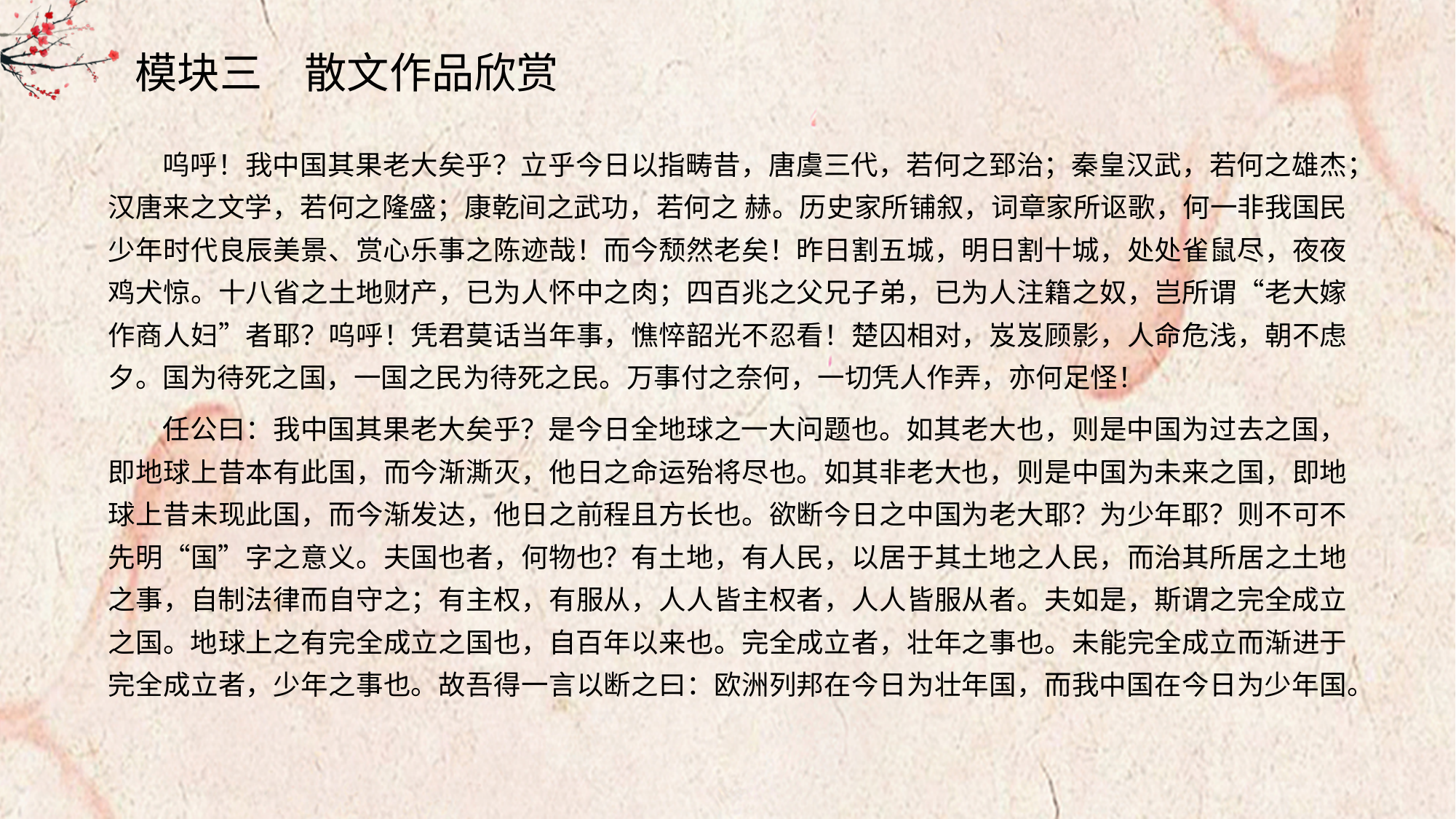

模块三　散文作品欣赏
呜呼！我中国其果老大矣乎？立乎今日以指畴昔，唐虞三代，若何之郅治；秦皇汉武，若何之雄杰；汉唐来之文学，若何之隆盛；康乾间之武功，若何之 赫。历史家所铺叙，词章家所讴歌，何一非我国民少年时代良辰美景、赏心乐事之陈迹哉！而今颓然老矣！昨日割五城，明日割十城，处处雀鼠尽，夜夜鸡犬惊。十八省之土地财产，已为人怀中之肉；四百兆之父兄子弟，已为人注籍之奴，岂所谓“老大嫁作商人妇”者耶？呜呼！凭君莫话当年事，憔悴韶光不忍看！楚囚相对，岌岌顾影，人命危浅，朝不虑夕。国为待死之国，一国之民为待死之民。万事付之奈何，一切凭人作弄，亦何足怪！
任公曰：我中国其果老大矣乎？是今日全地球之一大问题也。如其老大也，则是中国为过去之国，即地球上昔本有此国，而今渐澌灭，他日之命运殆将尽也。如其非老大也，则是中国为未来之国，即地球上昔未现此国，而今渐发达，他日之前程且方长也。欲断今日之中国为老大耶？为少年耶？则不可不先明“国”字之意义。夫国也者，何物也？有土地，有人民，以居于其土地之人民，而治其所居之土地之事，自制法律而自守之；有主权，有服从，人人皆主权者，人人皆服从者。夫如是，斯谓之完全成立之国。地球上之有完全成立之国也，自百年以来也。完全成立者，壮年之事也。未能完全成立而渐进于完全成立者，少年之事也。故吾得一言以断之曰：欧洲列邦在今日为壮年国，而我中国在今日为少年国。